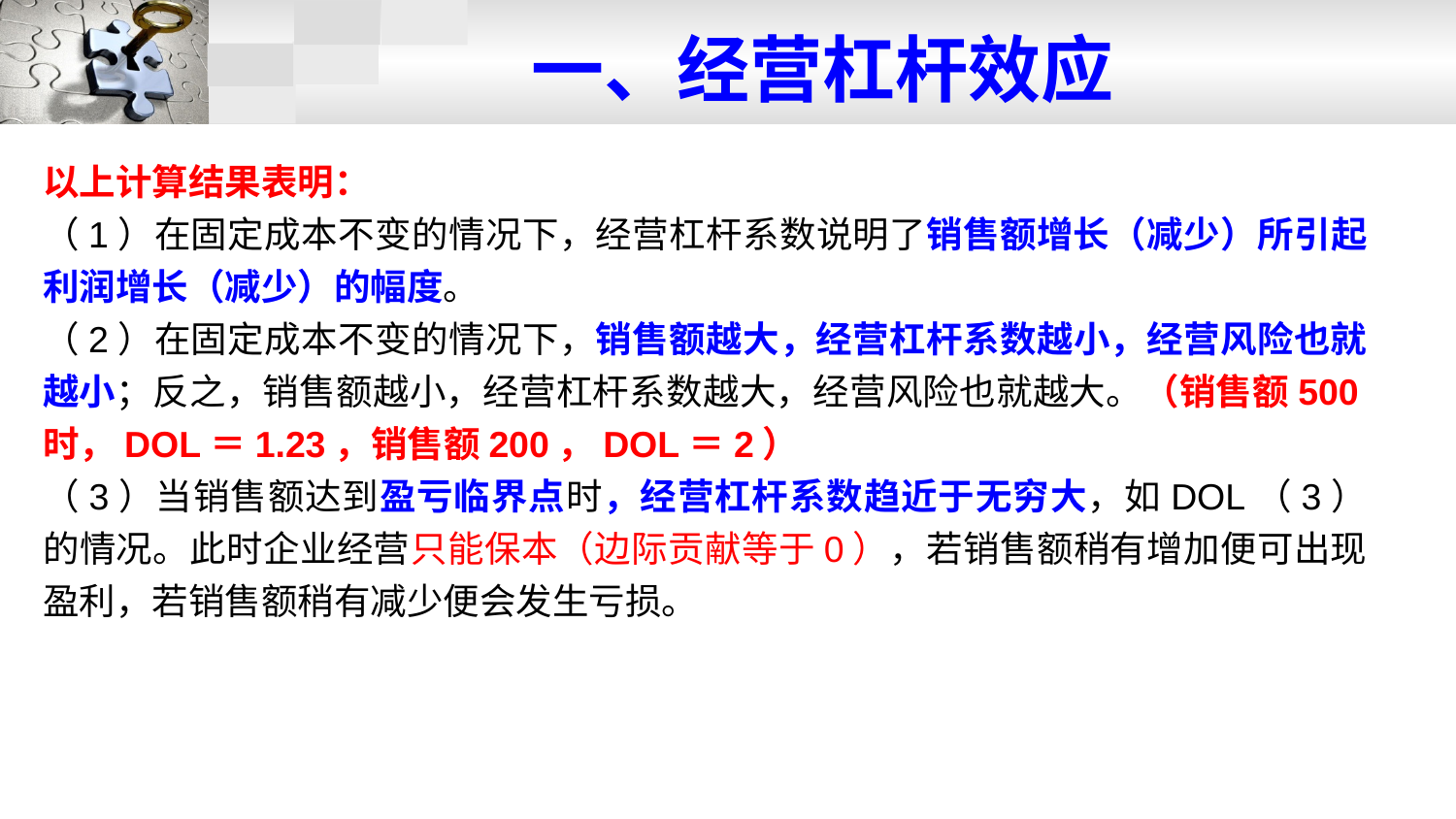

# 一、经营杠杆效应
以上计算结果表明：
（1）在固定成本不变的情况下，经营杠杆系数说明了销售额增长（减少）所引起利润增长（减少）的幅度。
（2）在固定成本不变的情况下，销售额越大，经营杠杆系数越小，经营风险也就越小；反之，销售额越小，经营杠杆系数越大，经营风险也就越大。（销售额500时，DOL＝1.23，销售额200，DOL＝2）
（3）当销售额达到盈亏临界点时，经营杠杆系数趋近于无穷大，如DOL（3）的情况。此时企业经营只能保本（边际贡献等于0），若销售额稍有增加便可出现盈利，若销售额稍有减少便会发生亏损。